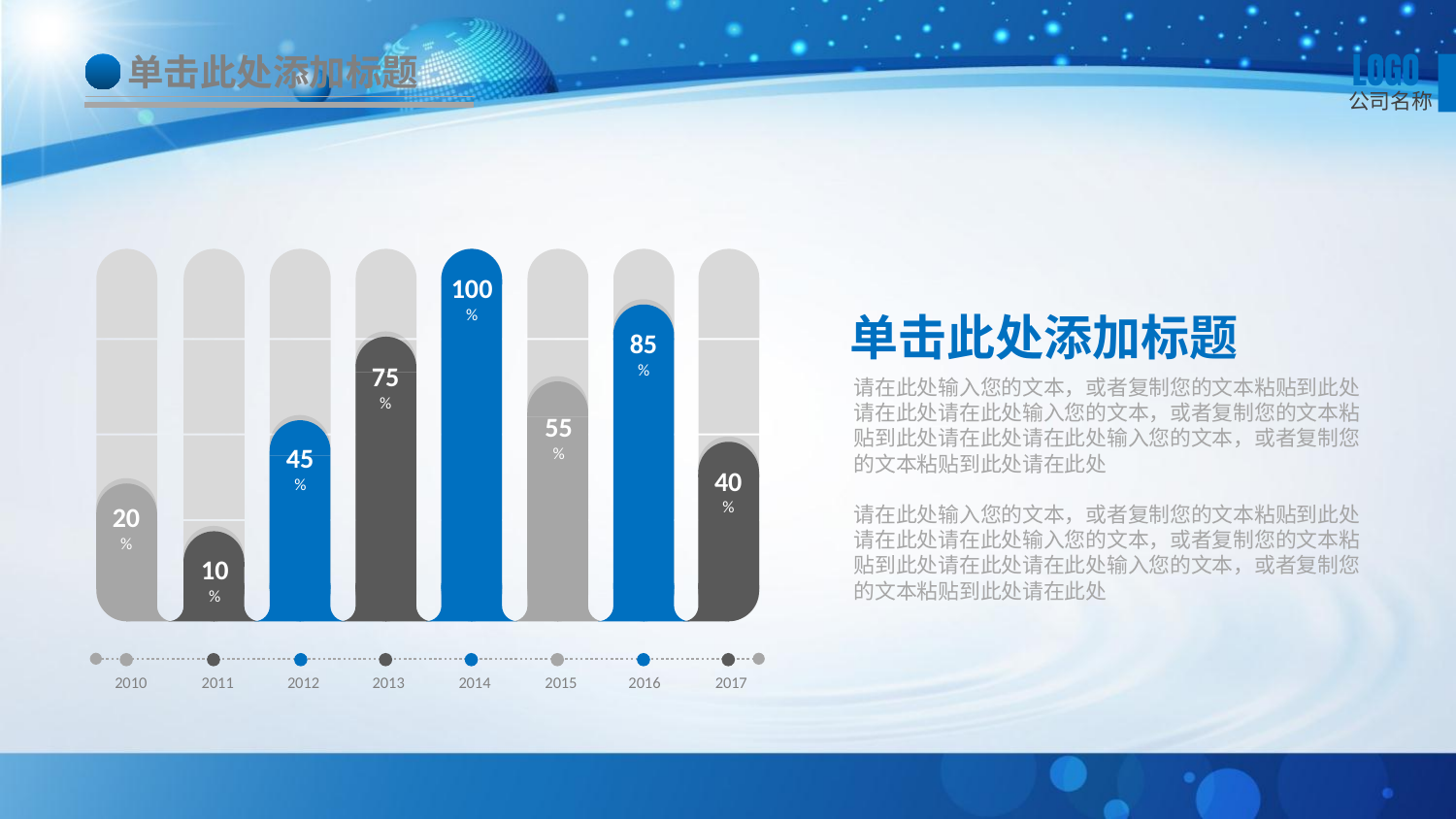

单击此处添加标题
LOGO

公司名称

100
%

单击此处添加标题

85
%

75
%
请在此处输入您的文本，或者复制您的文本粘贴到此处请在此处请在此处输入您的文本，或者复制您的文本粘贴到此处请在此处请在此处输入您的文本，或者复制您的文本粘贴到此处请在此处

请在此处输入您的文本，或者复制您的文本粘贴到此处请在此处请在此处输入您的文本，或者复制您的文本粘贴到此处请在此处请在此处输入您的文本，或者复制您的文本粘贴到此处请在此处

55
%

45
%

40
%

20
%

10
%

2010
2011
2013
2014
2015
2016
2017
2012